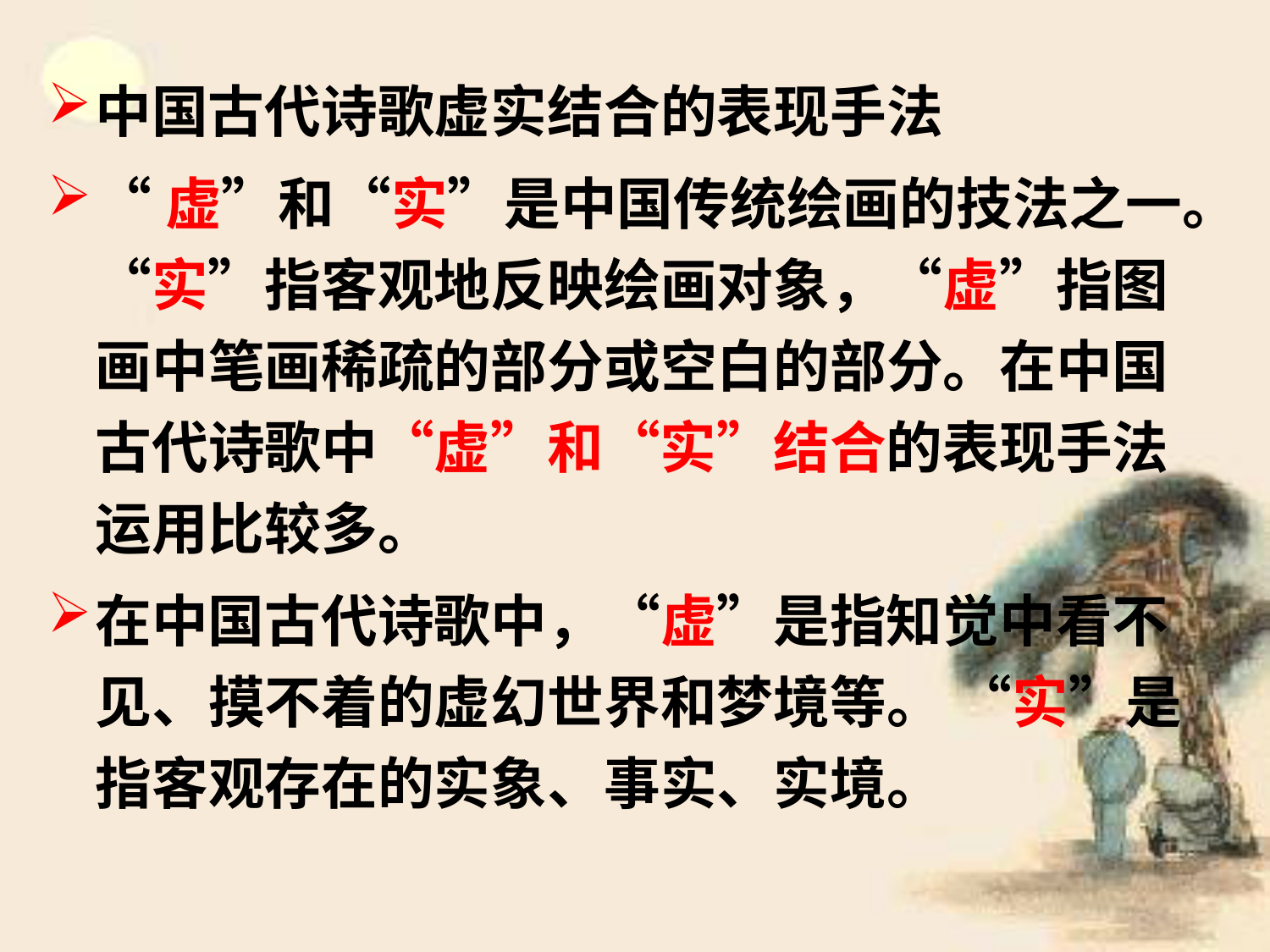

中国古代诗歌虚实结合的表现手法
“虚”和“实”是中国传统绘画的技法之一。“实”指客观地反映绘画对象，“虚”指图画中笔画稀疏的部分或空白的部分。在中国古代诗歌中“虚”和“实”结合的表现手法运用比较多。
在中国古代诗歌中，“虚”是指知觉中看不见、摸不着的虚幻世界和梦境等。 “实”是指客观存在的实象、事实、实境。